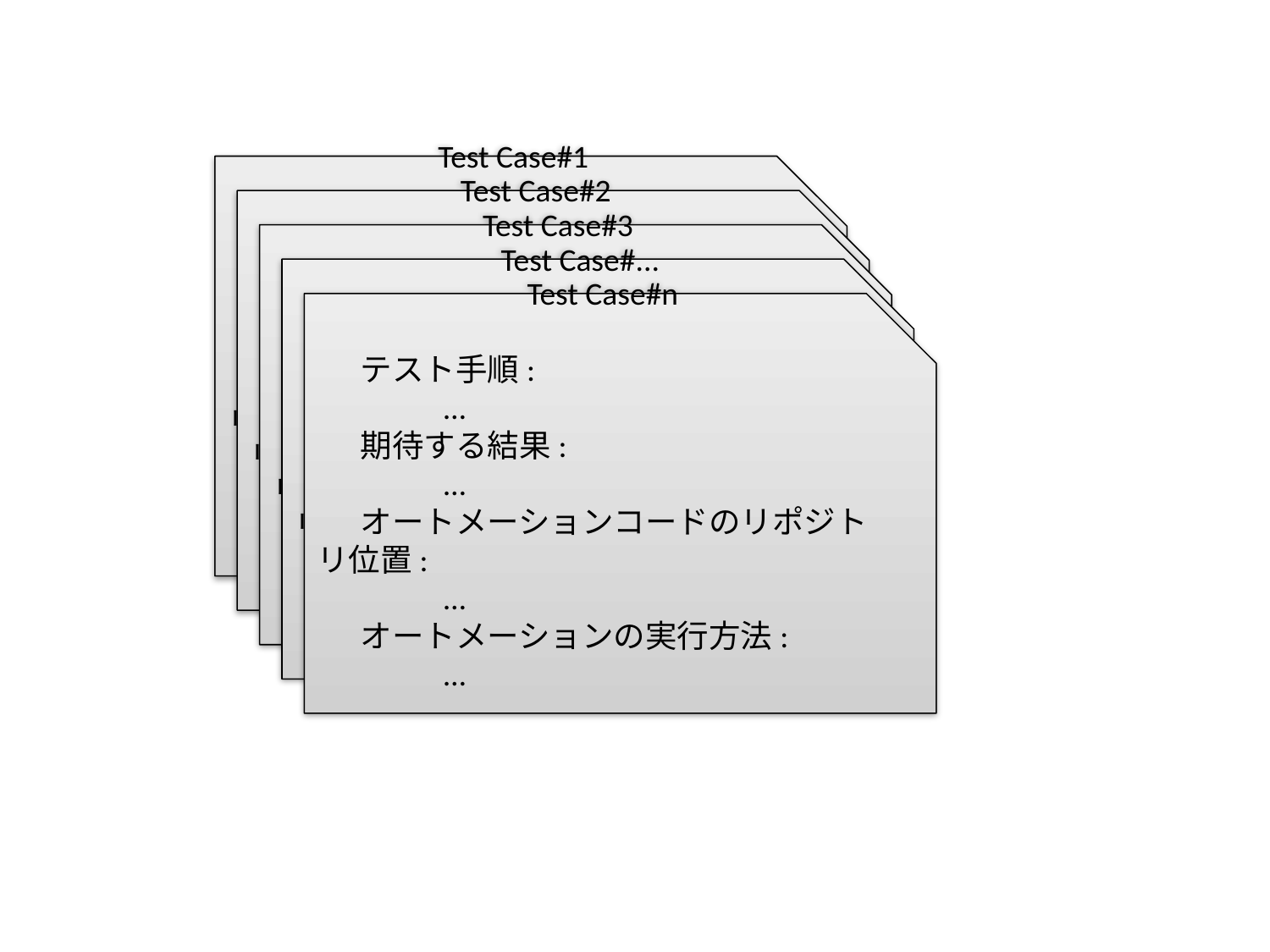

Test Case#1

     テスト手順:
	…
     期待する結果:
	…
     オートメーションコードのリポジトリ位置:
	…
     オートメーションの実行方法:
	…

Test Case#2

     テスト手順:
	…
     期待する結果:
	…
     オートメーションコードのリポジトリ位置:
	…
     オートメーションの実行方法:
	…

Test Case#3

     テスト手順:
	…
     期待する結果:
	…
     オートメーションコードのリポジトリ位置:
	…
     オートメーションの実行方法:
	…

Test Case#...

     テスト手順:
	…
     期待する結果:
	…
     オートメーションコードのリポジトリ位置:
	…
     オートメーションの実行方法:
	…

Test Case#n

     テスト手順:
	…
     期待する結果:
	…
     オートメーションコードのリポジトリ位置:
	…
     オートメーションの実行方法:
	…